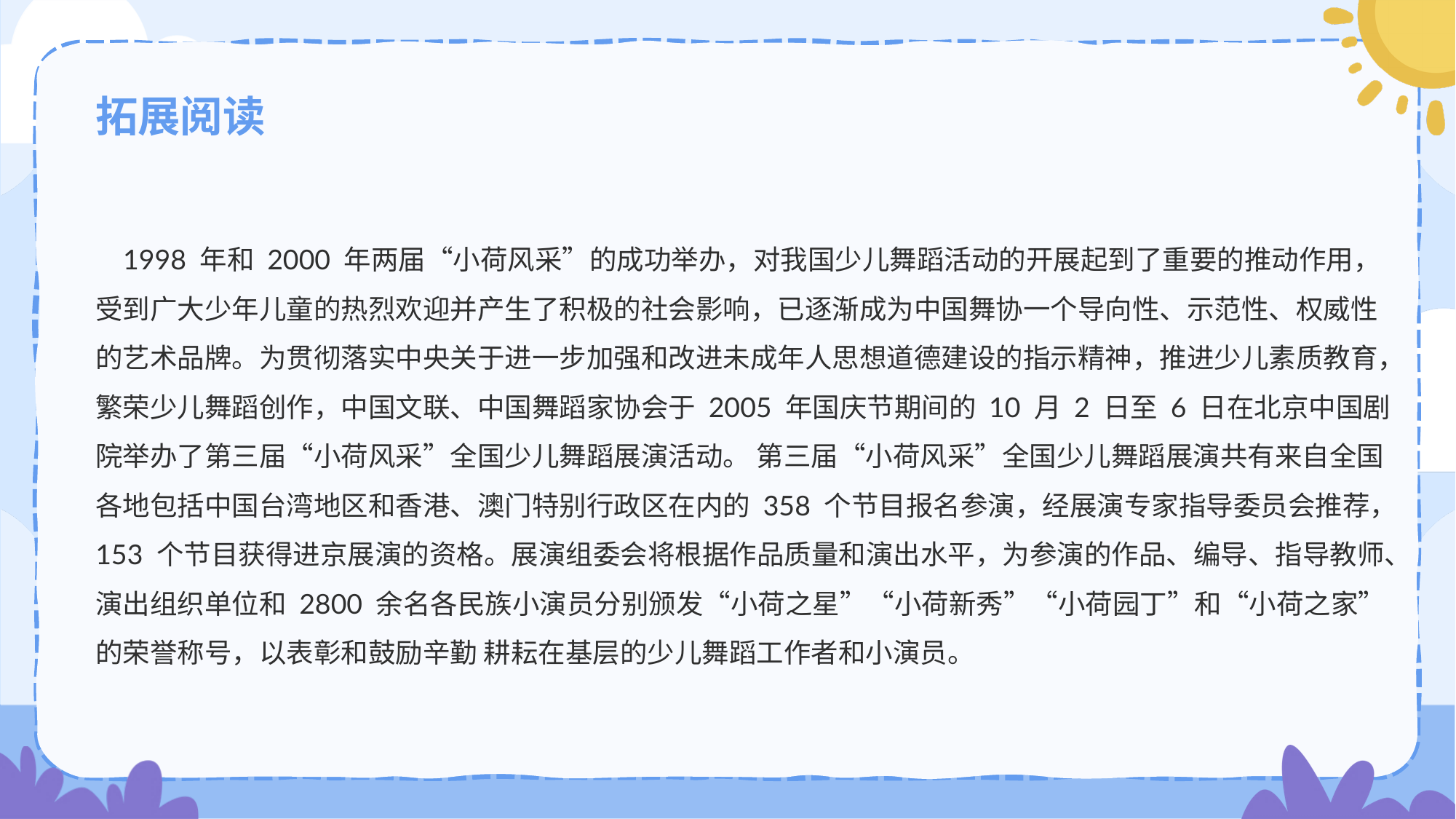

拓展阅读
    1998 年和 2000 年两届“小荷风采”的成功举办，对我国少儿舞蹈活动的开展起到了重要的推动作用，受到广大少年儿童的热烈欢迎并产生了积极的社会影响，已逐渐成为中国舞协一个导向性、示范性、权威性的艺术品牌。为贯彻落实中央关于进一步加强和改进未成年人思想道德建设的指示精神，推进少儿素质教育，繁荣少儿舞蹈创作，中国文联、中国舞蹈家协会于 2005 年国庆节期间的 10 月 2 日至 6 日在北京中国剧院举办了第三届“小荷风采”全国少儿舞蹈展演活动。 第三届“小荷风采”全国少儿舞蹈展演共有来自全国各地包括中国台湾地区和香港、澳门特别行政区在内的 358 个节目报名参演，经展演专家指导委员会推荐， 153 个节目获得进京展演的资格。展演组委会将根据作品质量和演出水平，为参演的作品、编导、指导教师、演出组织单位和 2800 余名各民族小演员分别颁发“小荷之星”“小荷新秀”“小荷园丁”和“小荷之家”的荣誉称号，以表彰和鼓励辛勤 耕耘在基层的少儿舞蹈工作者和小演员。